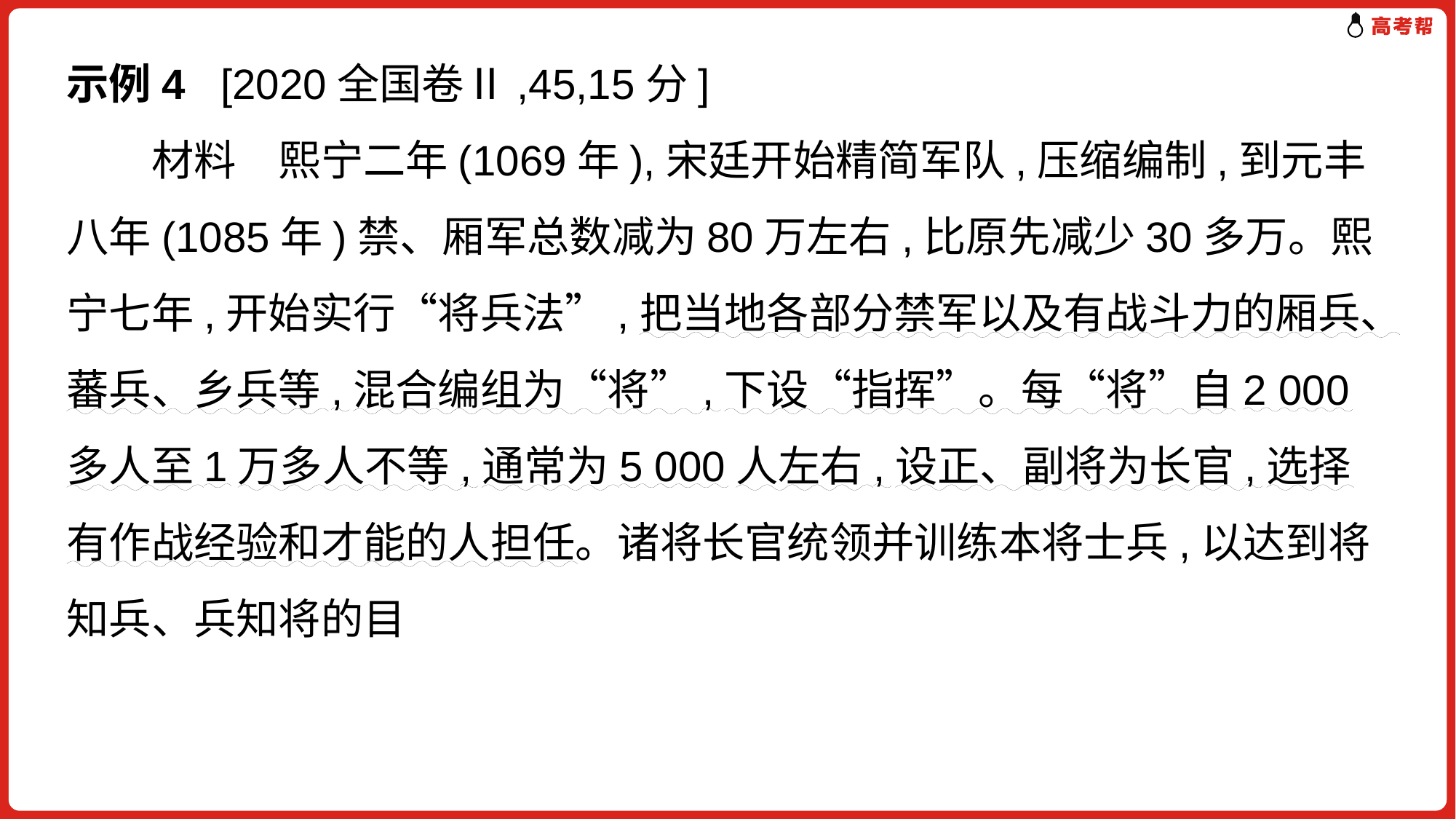

示例4   [2020全国卷Ⅱ,45,15分]
　　材料　熙宁二年(1069年),宋廷开始精简军队,压缩编制,到元丰八年(1085年)禁、厢军总数减为80万左右,比原先减少30多万。熙宁七年,开始实行“将兵法”,把当地各部分禁军以及有战斗力的厢兵、蕃兵、乡兵等,混合编组为“将”,下设“指挥”。每“将”自2 000多人至1万多人不等,通常为5 000人左右,设正、副将为长官,选择有作战经验和才能的人担任。诸将长官统领并训练本将士兵,以达到将知兵、兵知将的目